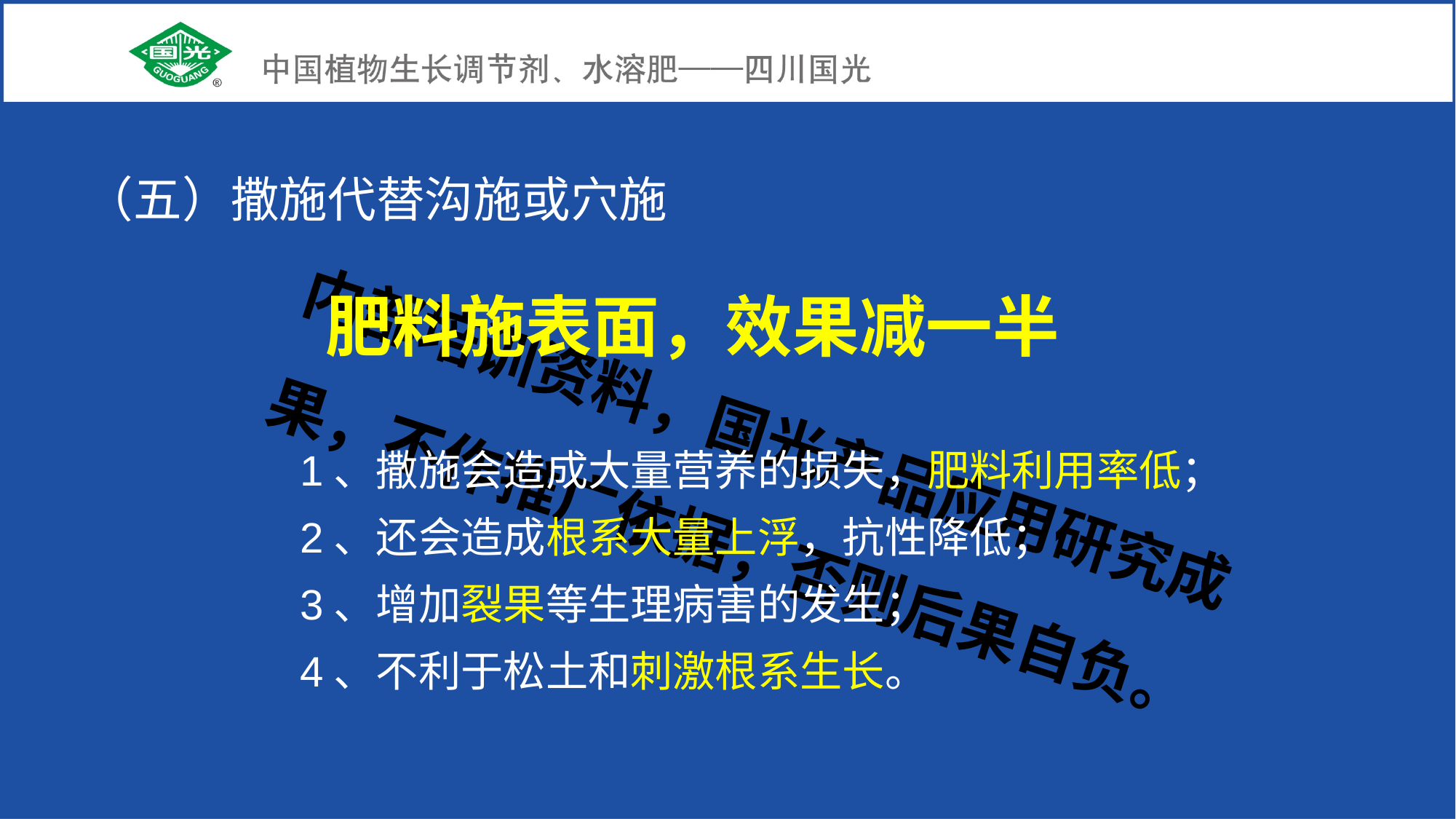

（五）撒施代替沟施或穴施
肥料施表面，效果减一半
1、撒施会造成大量营养的损失，肥料利用率低；
2、还会造成根系大量上浮，抗性降低；
3、增加裂果等生理病害的发生；
4、不利于松土和刺激根系生长。